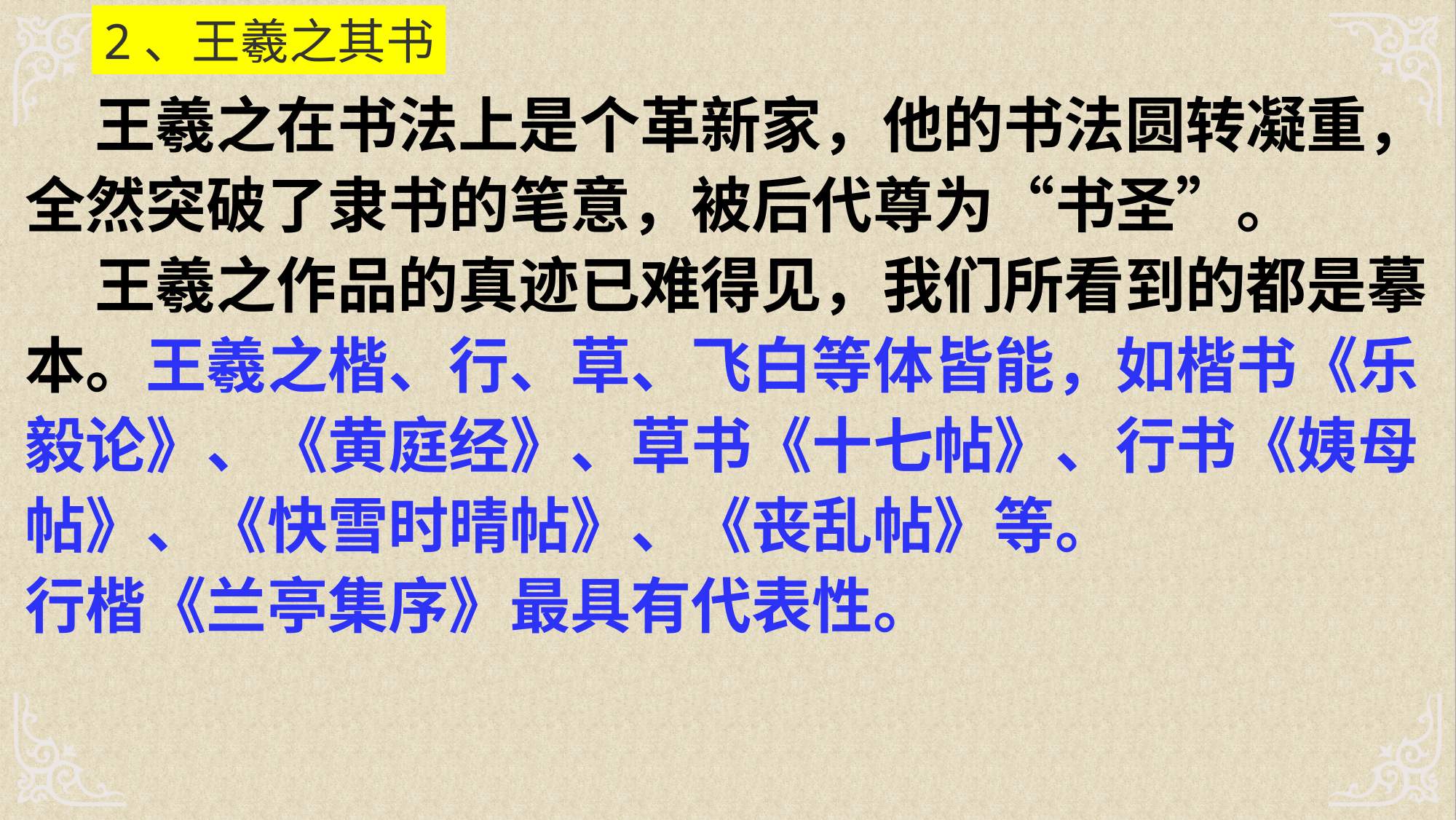

2、王羲之其书
    王羲之在书法上是个革新家，他的书法圆转凝重，全然突破了隶书的笔意，被后代尊为“书圣”。
    王羲之作品的真迹已难得见，我们所看到的都是摹本。王羲之楷、行、草、飞白等体皆能，如楷书《乐毅论》、《黄庭经》、草书《十七帖》、行书《姨母帖》、《快雪时晴帖》、《丧乱帖》等。
行楷《兰亭集序》最具有代表性。